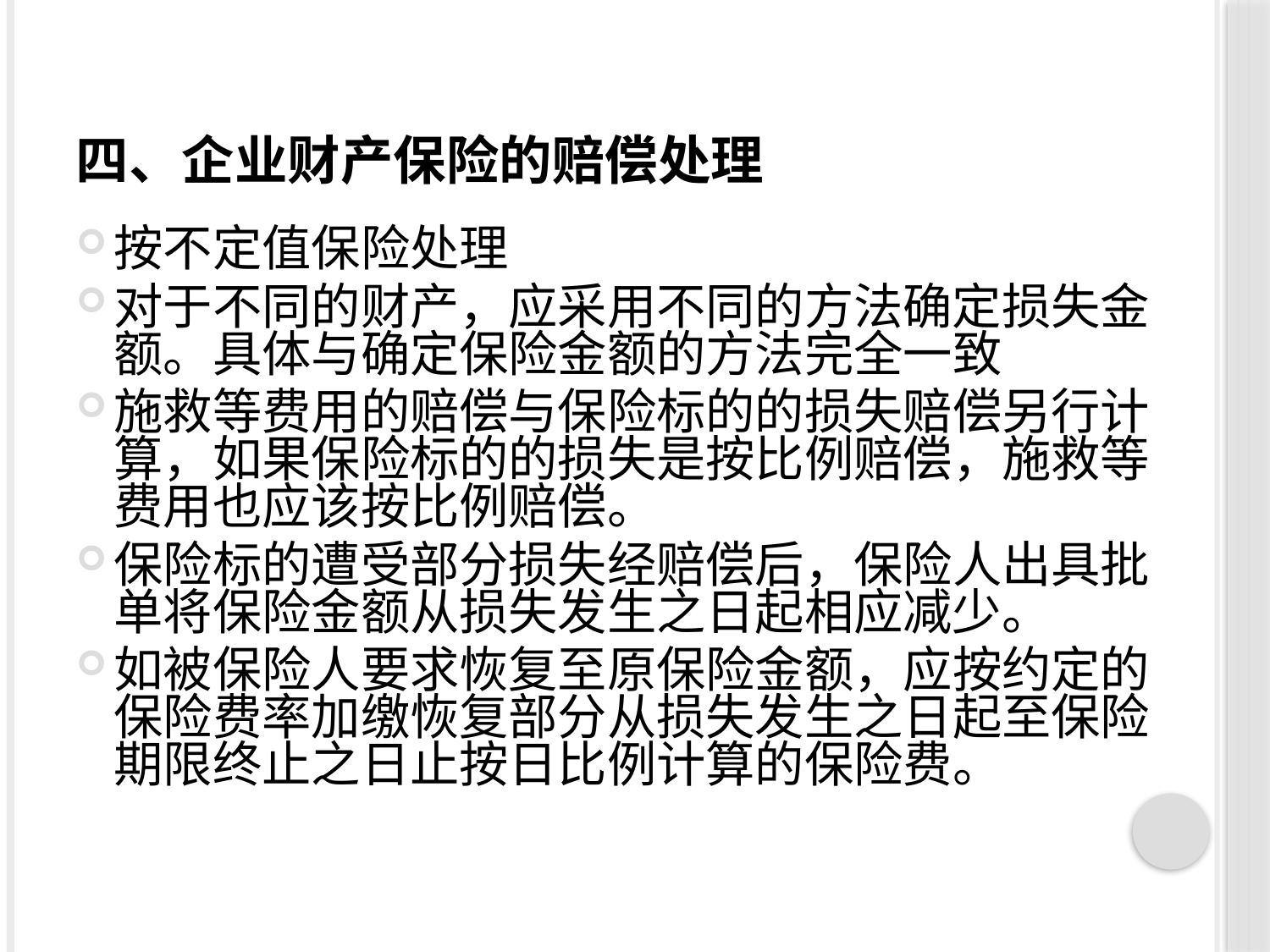

# 四、企业财产保险的赔偿处理
按不定值保险处理
对于不同的财产，应采用不同的方法确定损失金额。具体与确定保险金额的方法完全一致
施救等费用的赔偿与保险标的的损失赔偿另行计算，如果保险标的的损失是按比例赔偿，施救等费用也应该按比例赔偿。
保险标的遭受部分损失经赔偿后，保险人出具批单将保险金额从损失发生之日起相应减少。
如被保险人要求恢复至原保险金额，应按约定的保险费率加缴恢复部分从损失发生之日起至保险期限终止之日止按日比例计算的保险费。